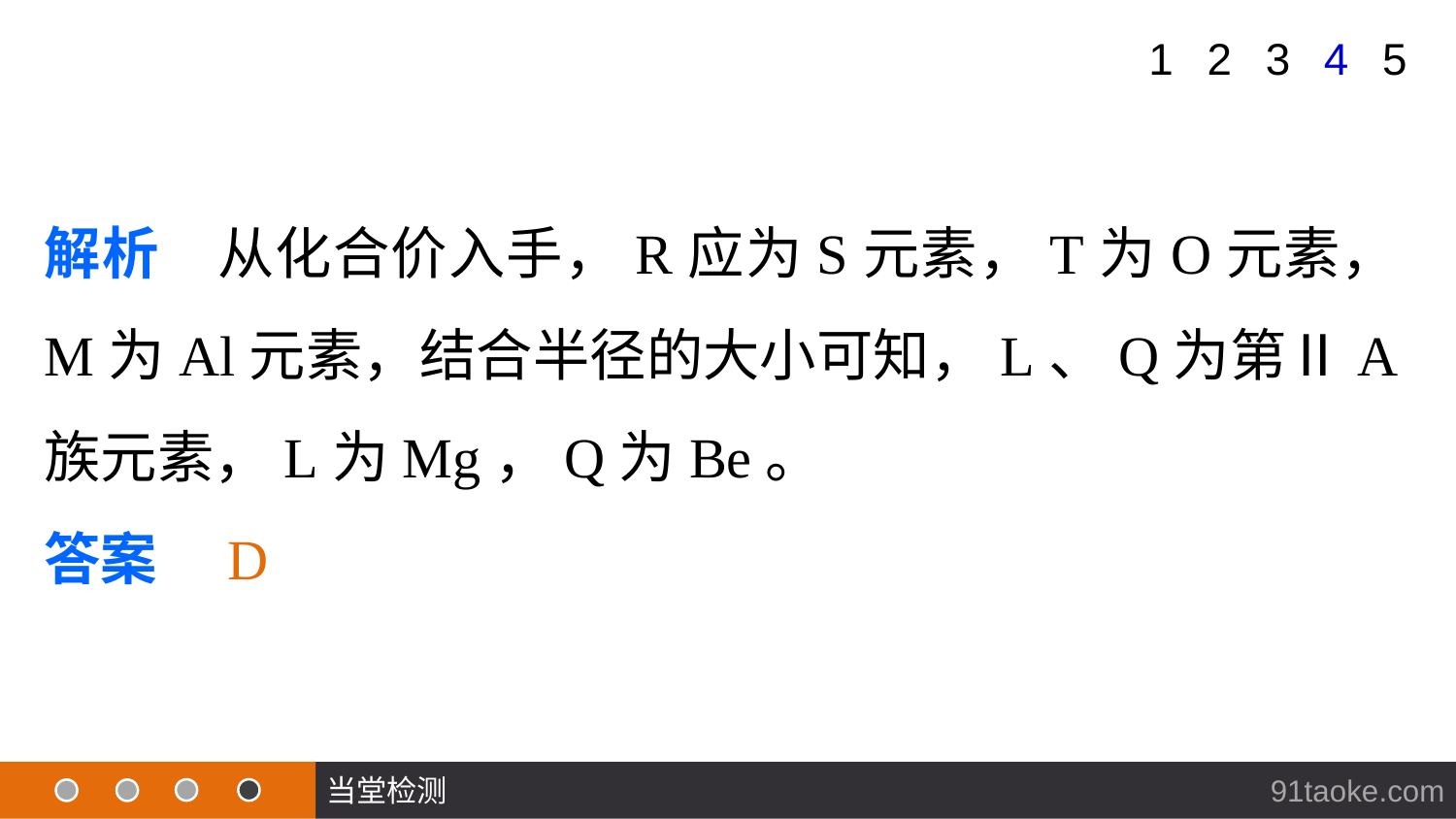

1
2
3
4
5
解析　从化合价入手，R应为S元素，T为O元素，M为Al元素，结合半径的大小可知，L、Q为第ⅡA族元素，L为Mg，Q为Be。
答案　D